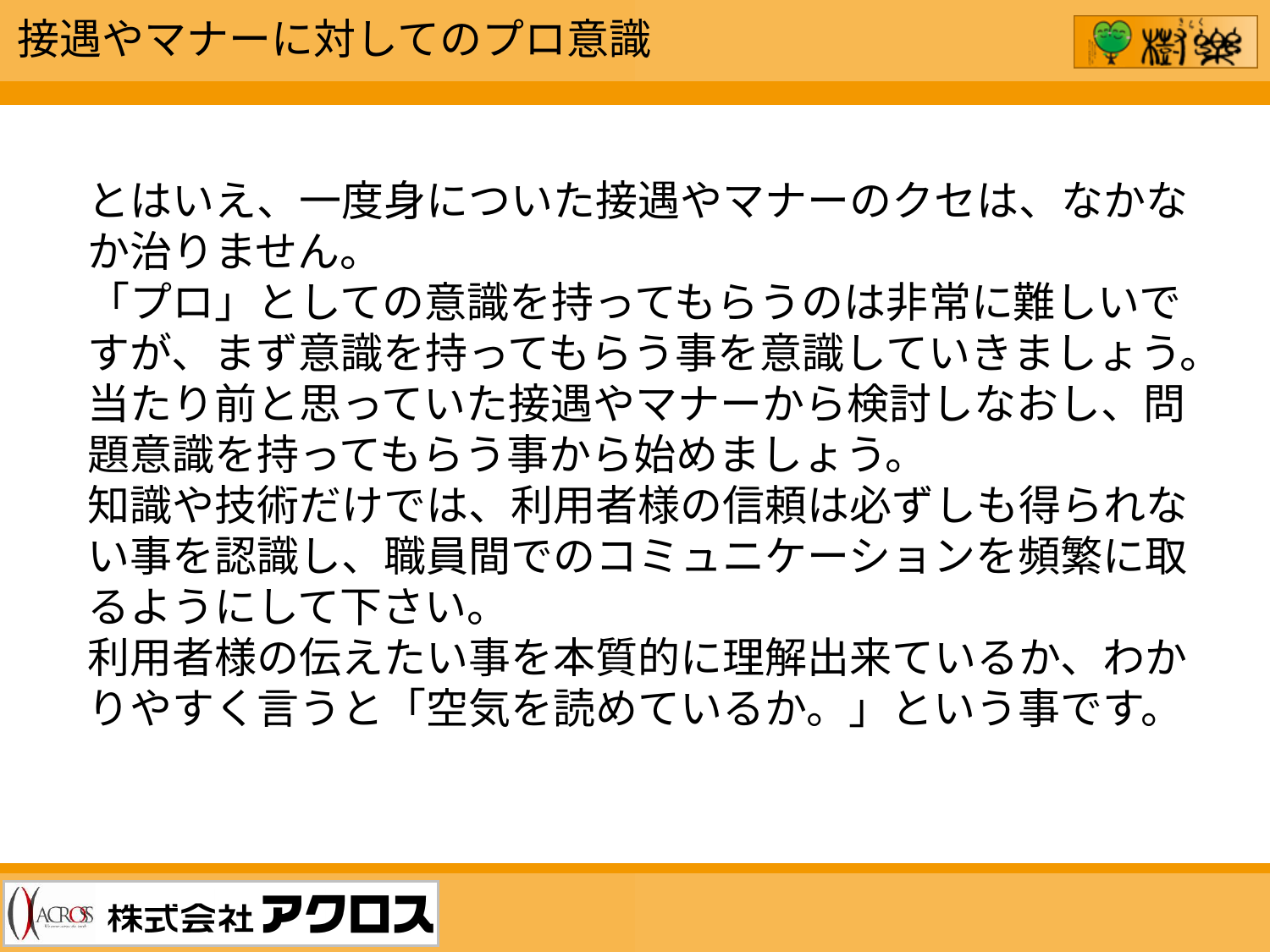

接遇やマナーに対してのプロ意識
とはいえ、一度身についた接遇やマナーのクセは、なかなか治りません。
「プロ」としての意識を持ってもらうのは非常に難しいですが、まず意識を持ってもらう事を意識していきましょう。
当たり前と思っていた接遇やマナーから検討しなおし、問題意識を持ってもらう事から始めましょう。
知識や技術だけでは、利用者様の信頼は必ずしも得られない事を認識し、職員間でのコミュニケーションを頻繁に取るようにして下さい。
利用者様の伝えたい事を本質的に理解出来ているか、わかりやすく言うと「空気を読めているか。」という事です。